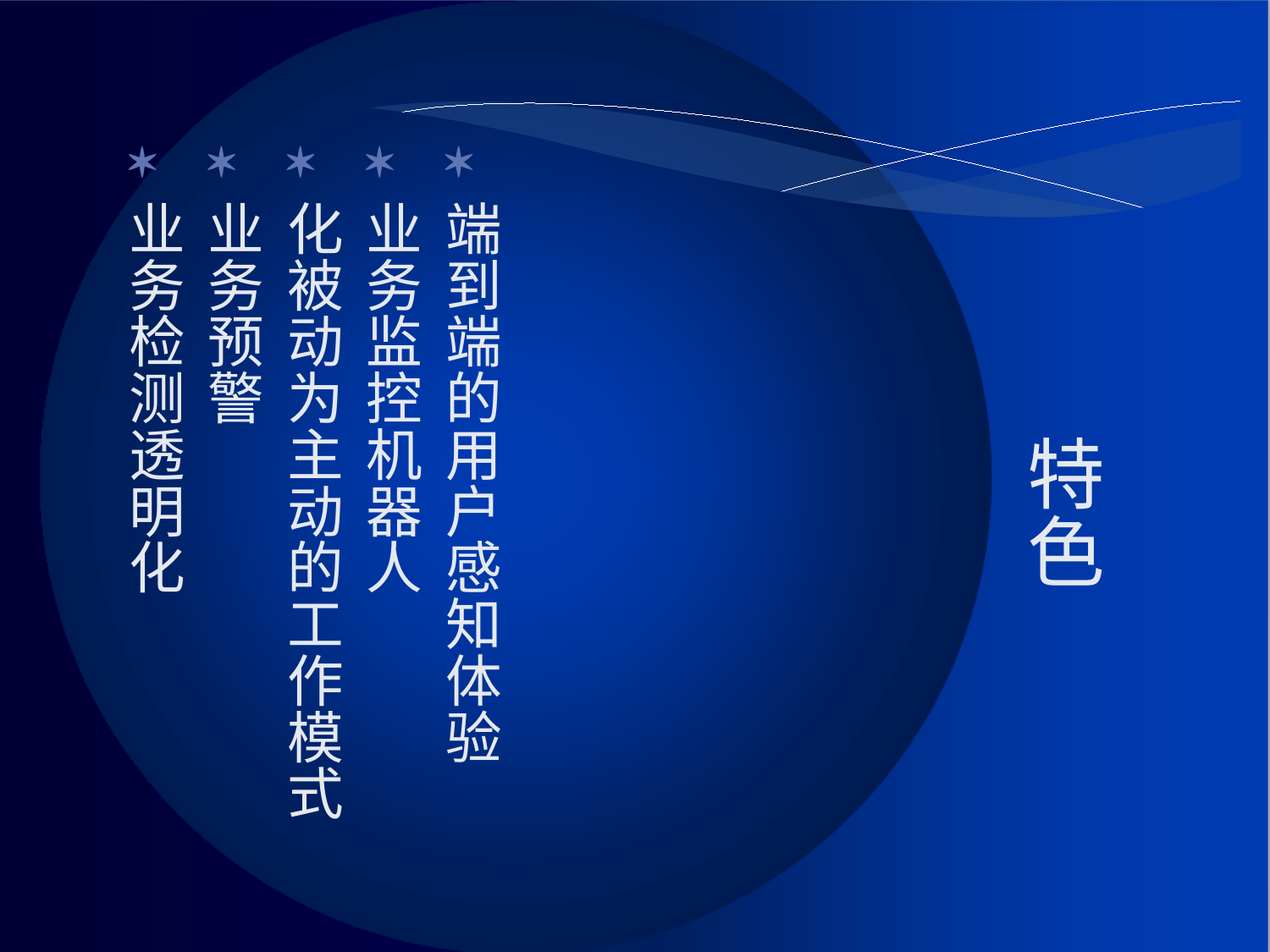

端到端的用户感知体验
业务监控机器人
化被动为主动的工作模式
业务预警
业务检测透明化
# 特色